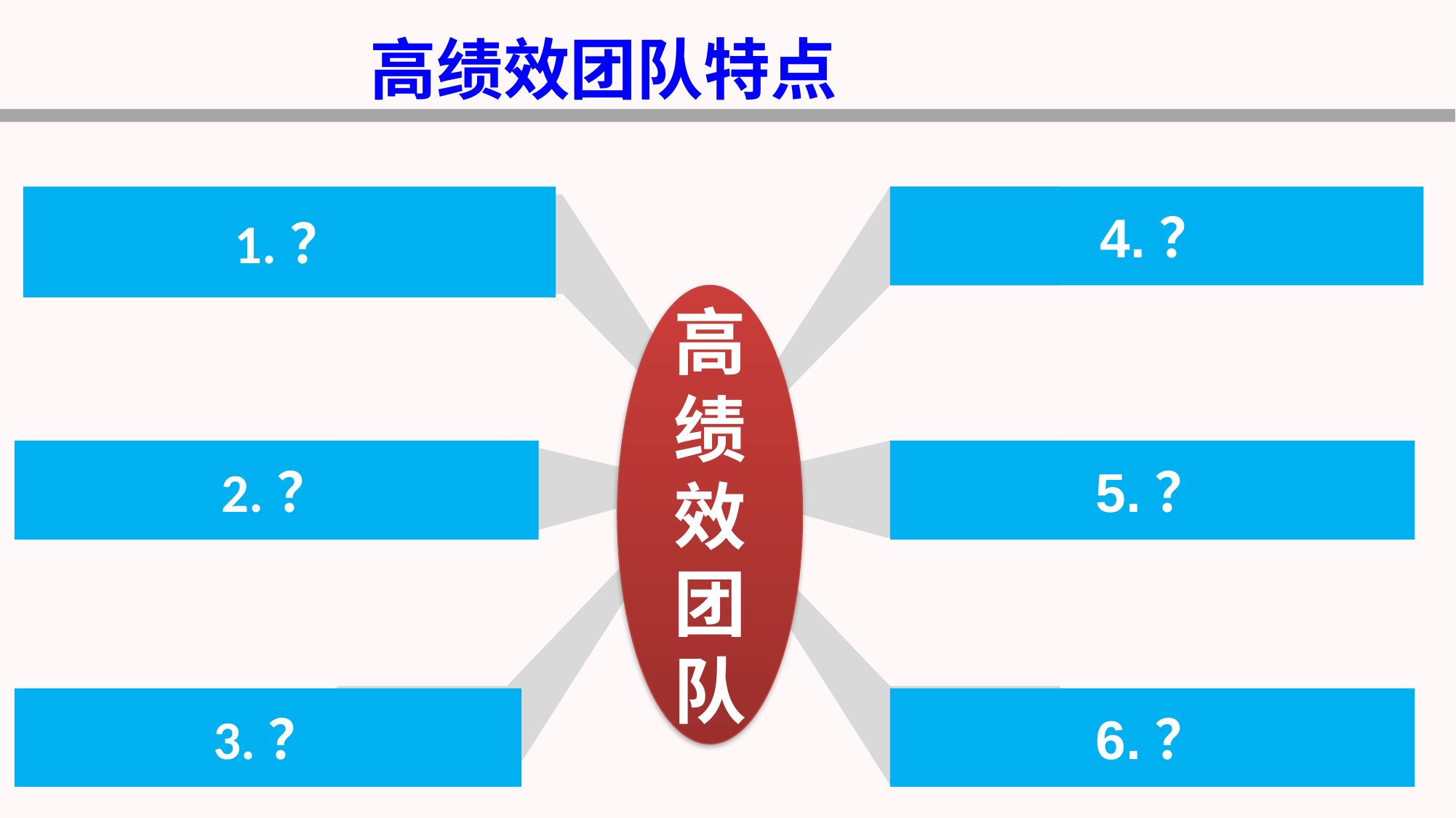

高绩效团队特点

1.？
4.？

高绩效团队

2.？
5.？

3.？
6.？